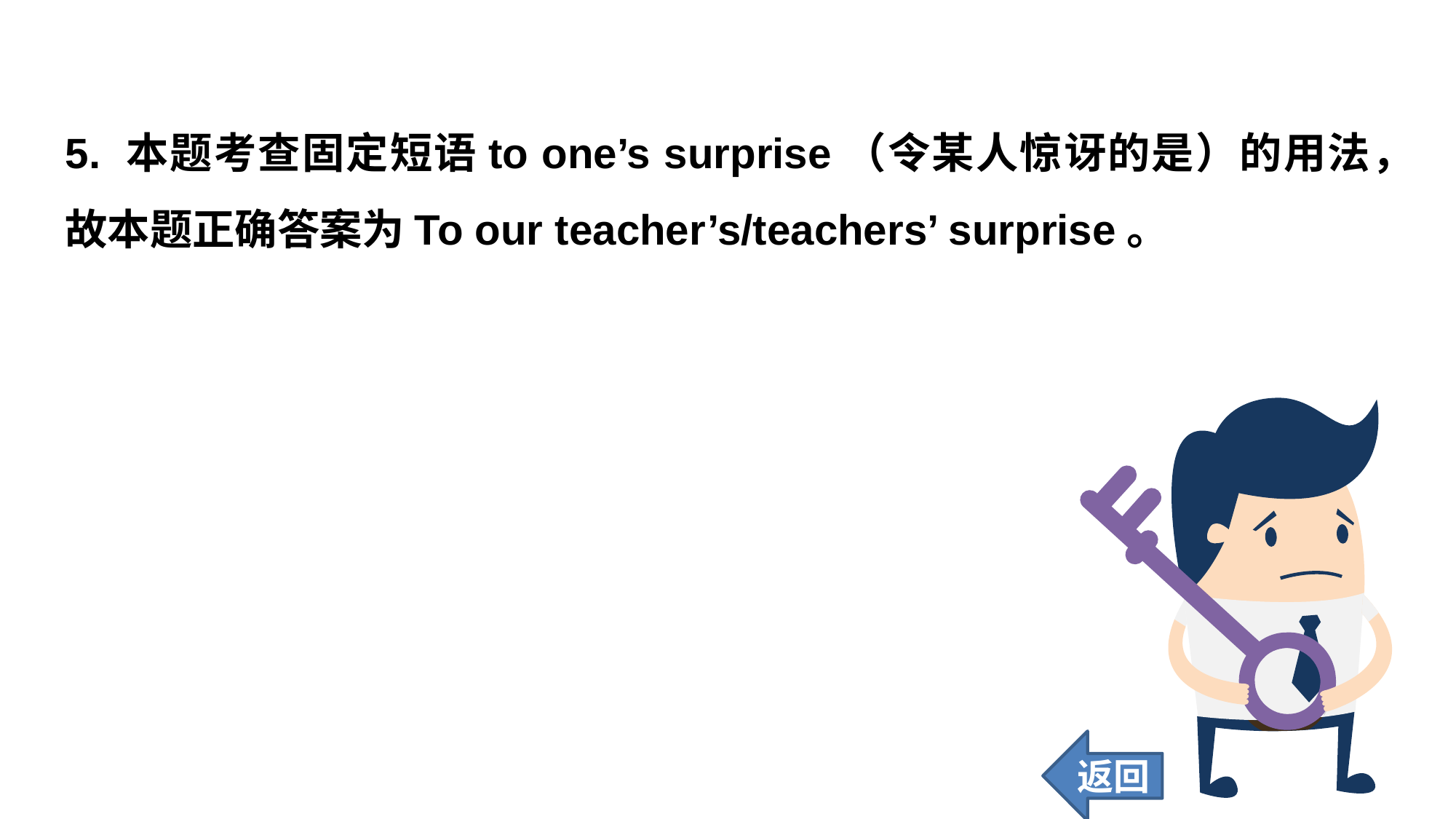

5. 本题考查固定短语to one’s surprise（令某人惊讶的是）的用法，故本题正确答案为To our teacher’s/teachers’ surprise。

返回
37